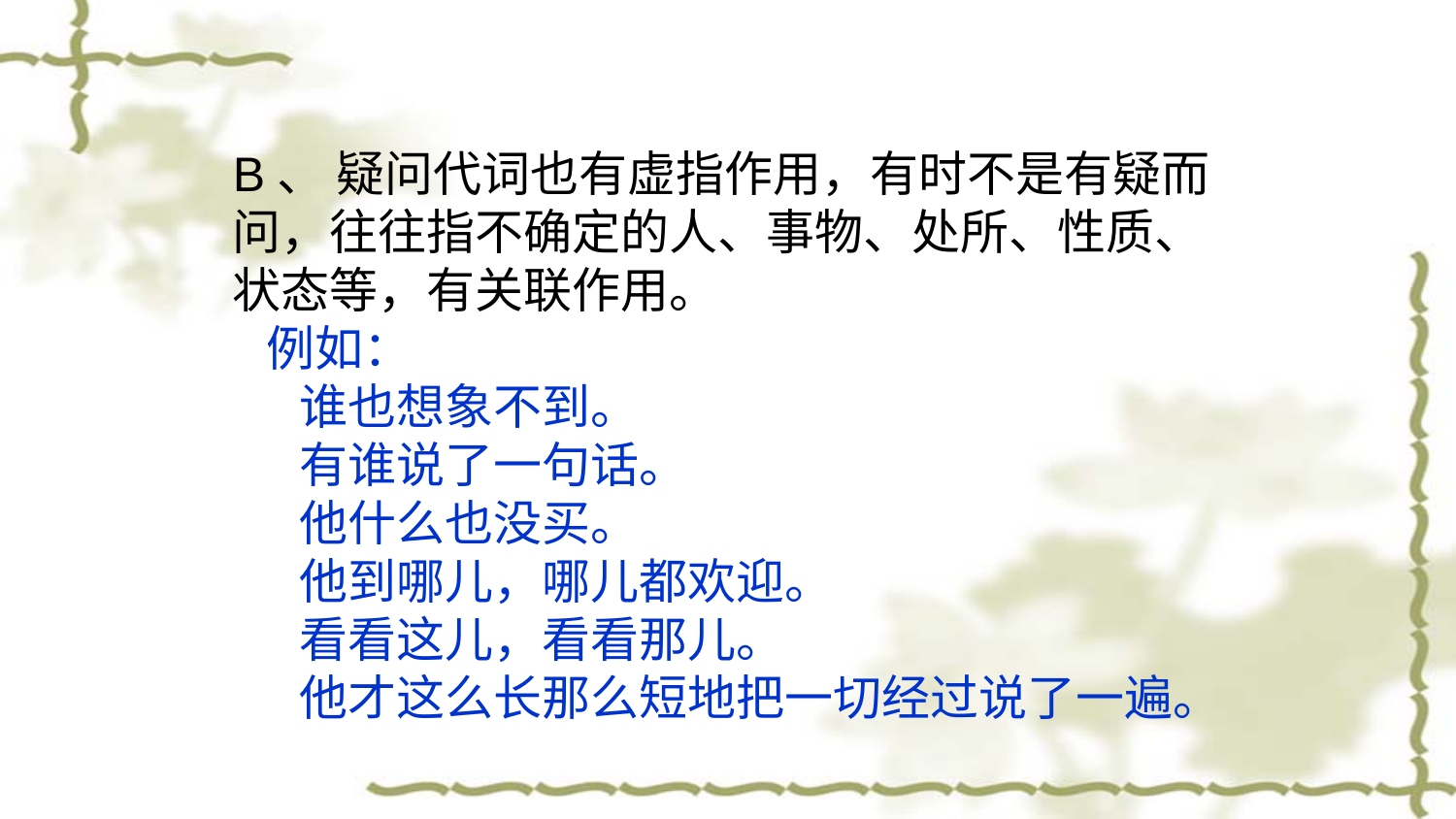

B、 疑问代词也有虚指作用，有时不是有疑而问，往往指不确定的人、事物、处所、性质、状态等，有关联作用。
  例如：
     谁也想象不到。
     有谁说了一句话。
     他什么也没买。
     他到哪儿，哪儿都欢迎。
     看看这儿，看看那儿。
     他才这么长那么短地把一切经过说了一遍。